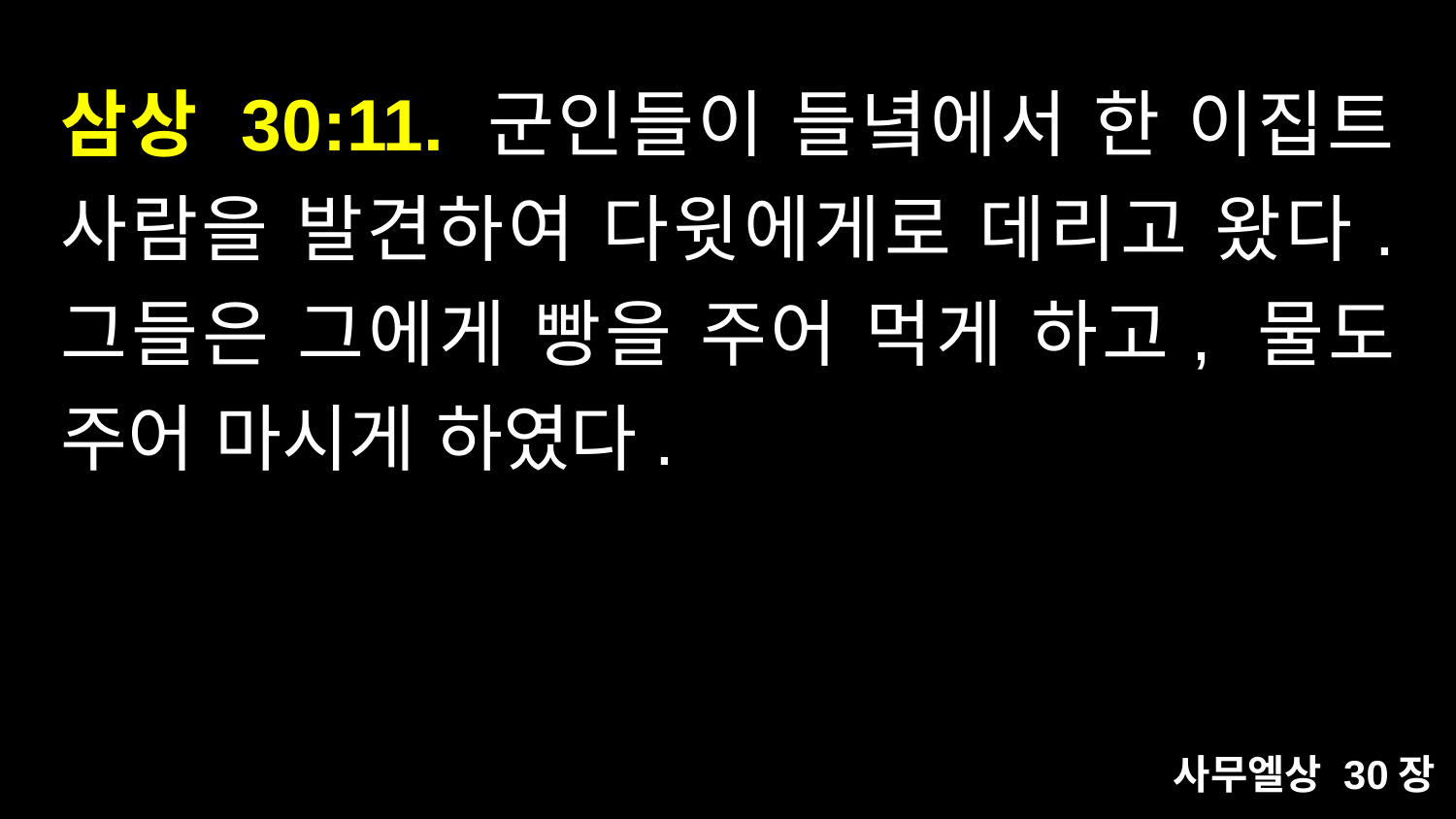

# 삼상 30:11. 군인들이 들녘에서 한 이집트 사람을 발견하여 다윗에게로 데리고 왔다. 그들은 그에게 빵을 주어 먹게 하고, 물도 주어 마시게 하였다.
사무엘상 30장